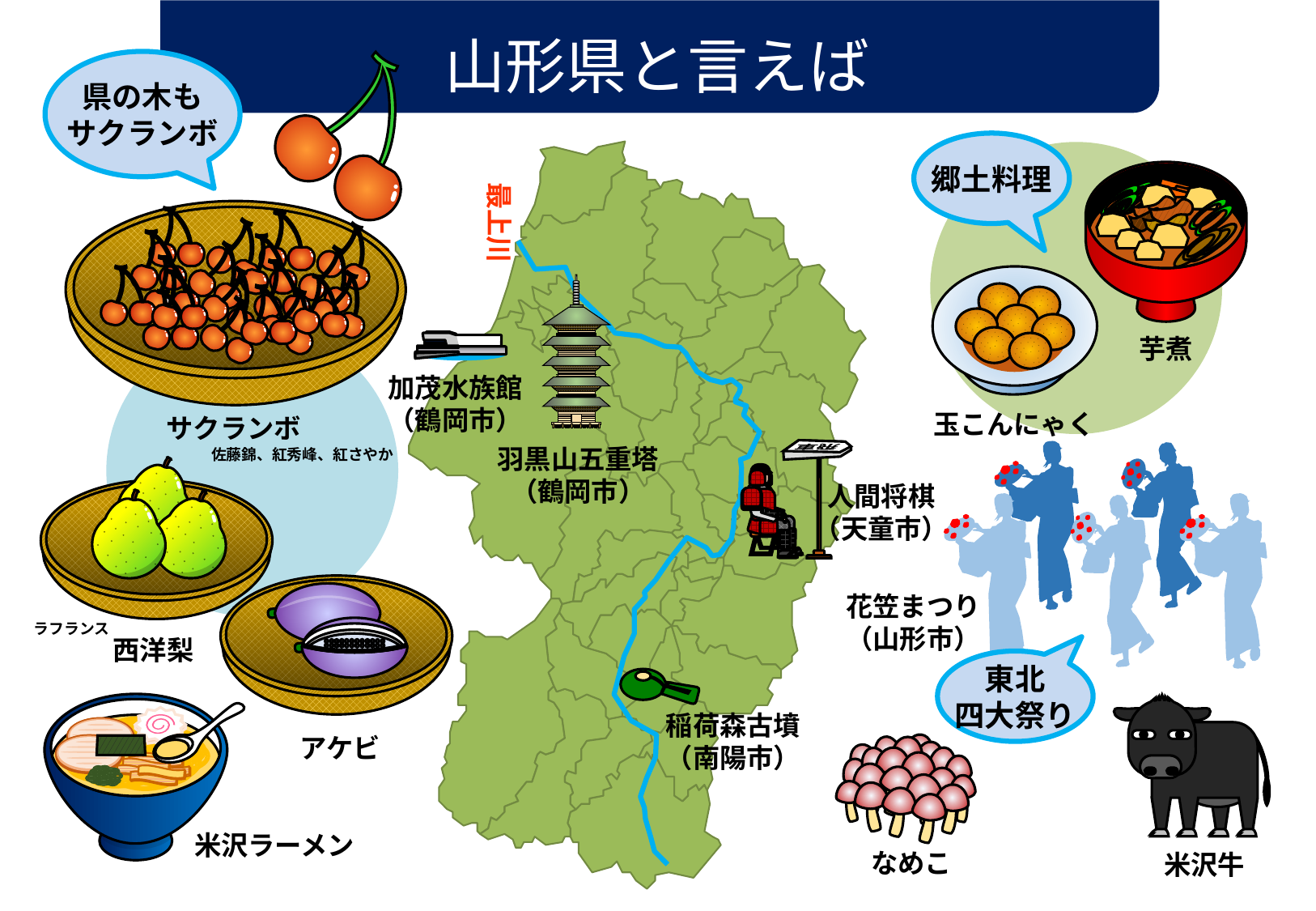

山形県と言えば
県の木も
サクランボ

郷土料理

最上川

芋煮

加茂水族館
（鶴岡市）
玉こんにゃく
サクランボ
羽黒山五重塔
（鶴岡市）

飛車

佐藤錦、紅秀峰、紅さやか

人間将棋
（天童市）

花笠まつり
（山形市）
ラフランス
西洋梨
東北
四大祭り

稲荷森古墳
（南陽市）
アケビ

米沢ラーメン
なめこ
米沢牛